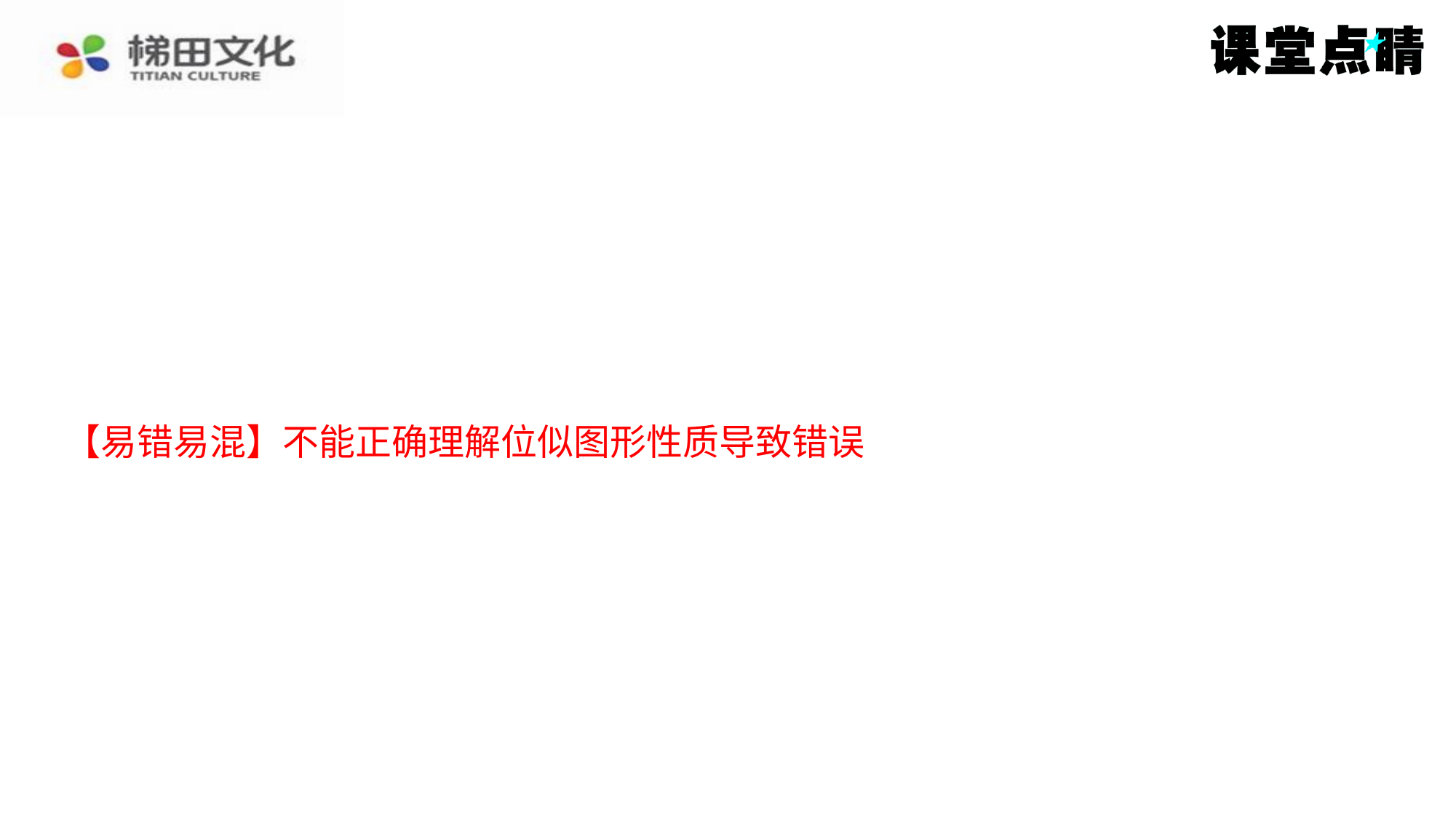

【易错易混】不能正确理解位似图形性质导致错误
【易错易混】不能正确理解位似图形性质导致错误